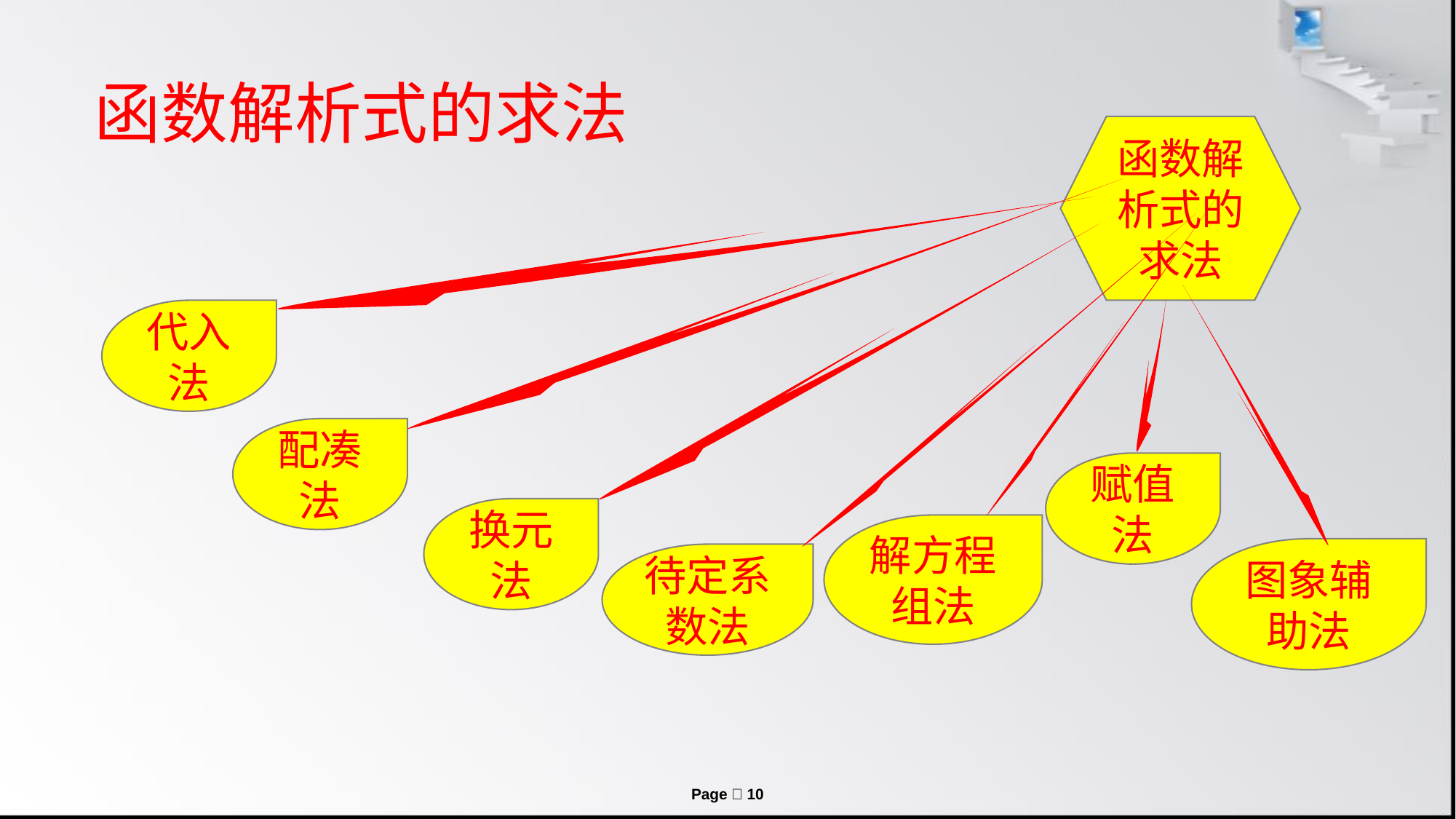

函数解析式的求法
函数解析式的求法

代入法

配凑法
赋值法
换元法
解方程组法
图象辅助法
待定系数法